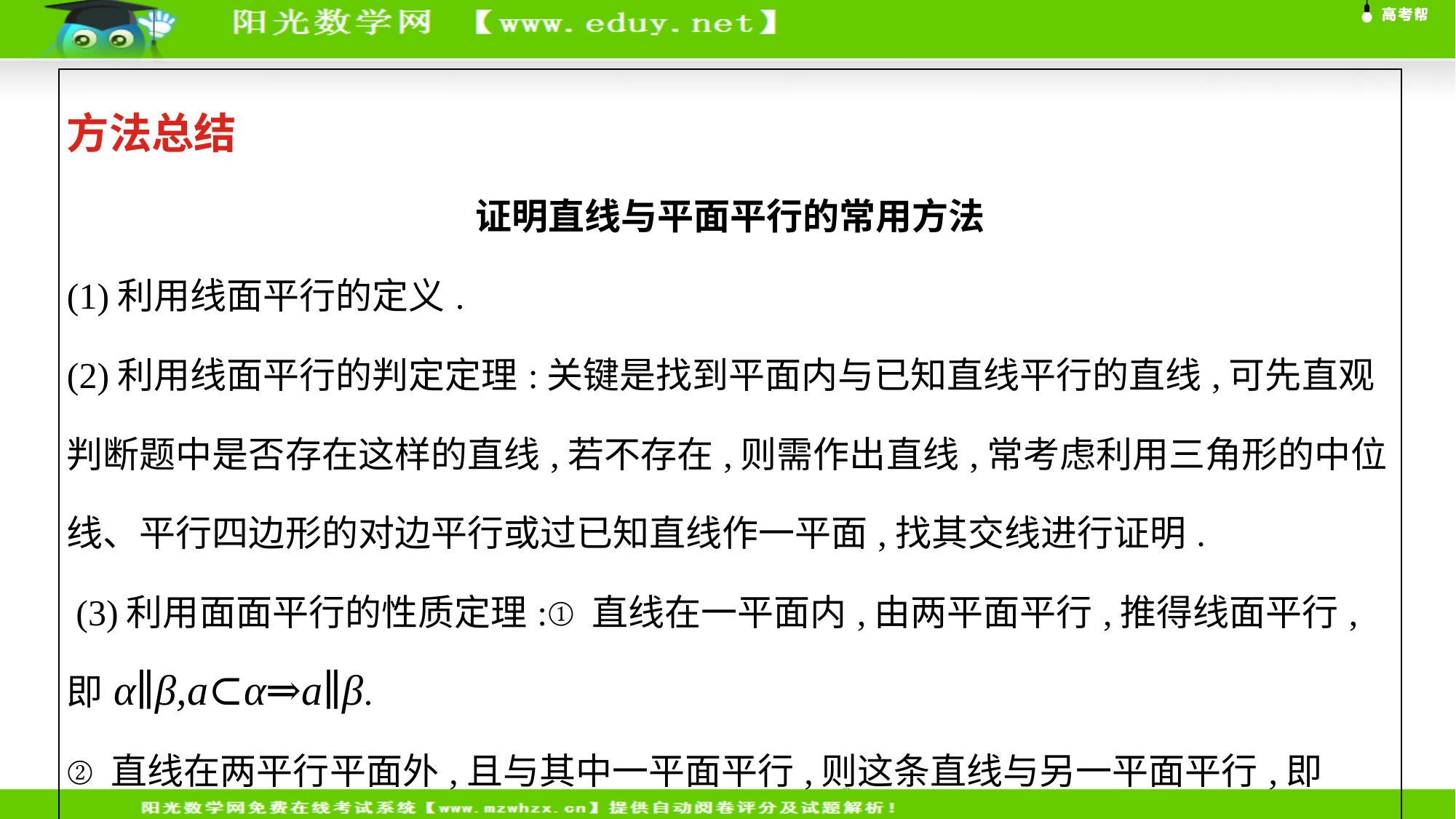

| 方法总结 证明直线与平面平行的常用方法 (1)利用线面平行的定义. (2)利用线面平行的判定定理:关键是找到平面内与已知直线平行的直线,可先直观判断题中是否存在这样的直线,若不存在,则需作出直线,常考虑利用三角形的中位线、平行四边形的对边平行或过已知直线作一平面,找其交线进行证明. (3)利用面面平行的性质定理:①直线在一平面内,由两平面平行,推得线面平行,即α∥β,a⊂α⇒a∥β. ②直线在两平行平面外,且与其中一平面平行,则这条直线与另一平面平行,即α∥β,a∥α,a⊄β⇒a∥β. |
| --- |